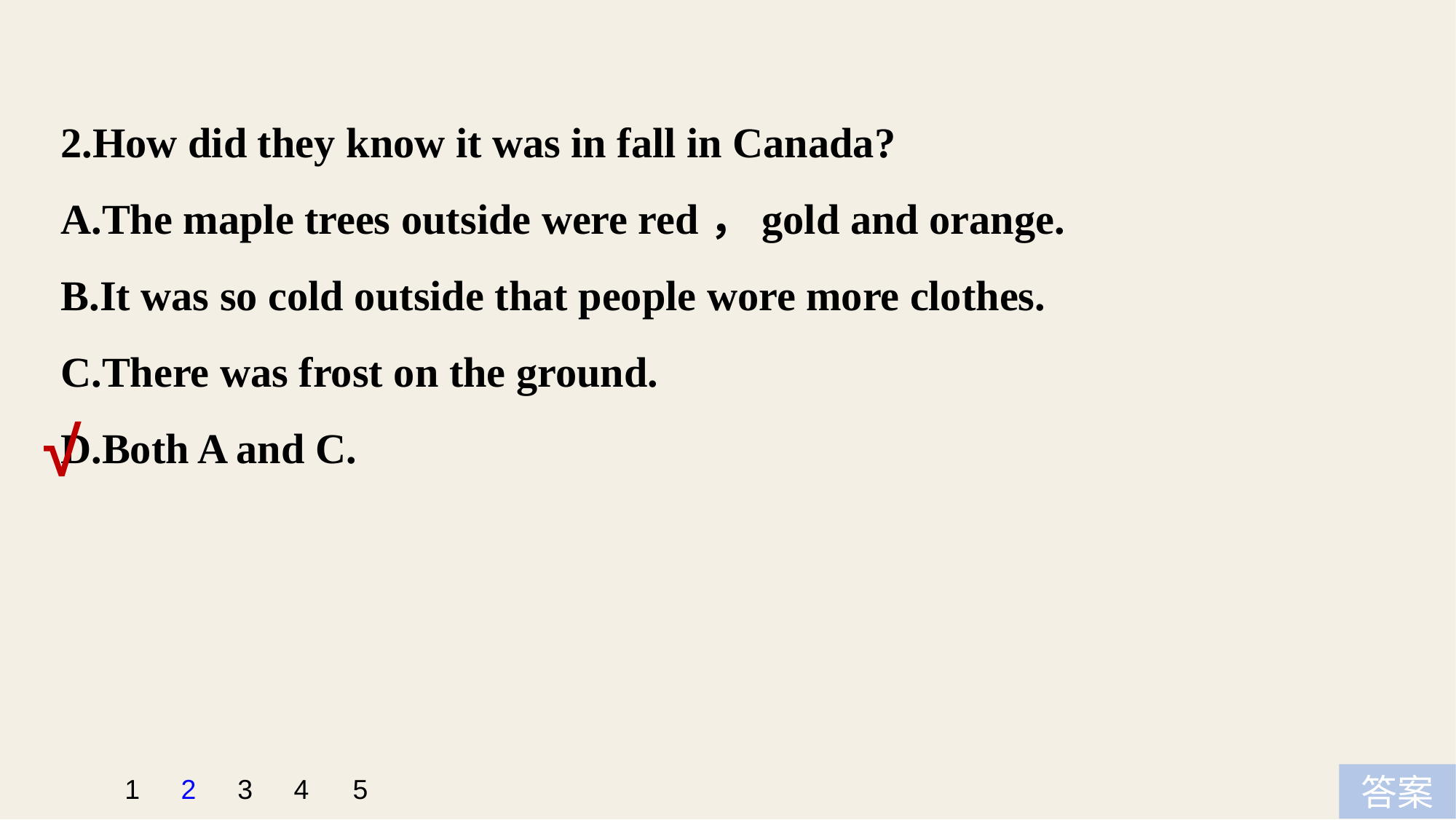

2.How did they know it was in fall in Canada?
A.The maple trees outside were red，gold and orange.
B.It was so cold outside that people wore more clothes.
C.There was frost on the ground.
D.Both A and C.
√
1
2
3
4
5
答案